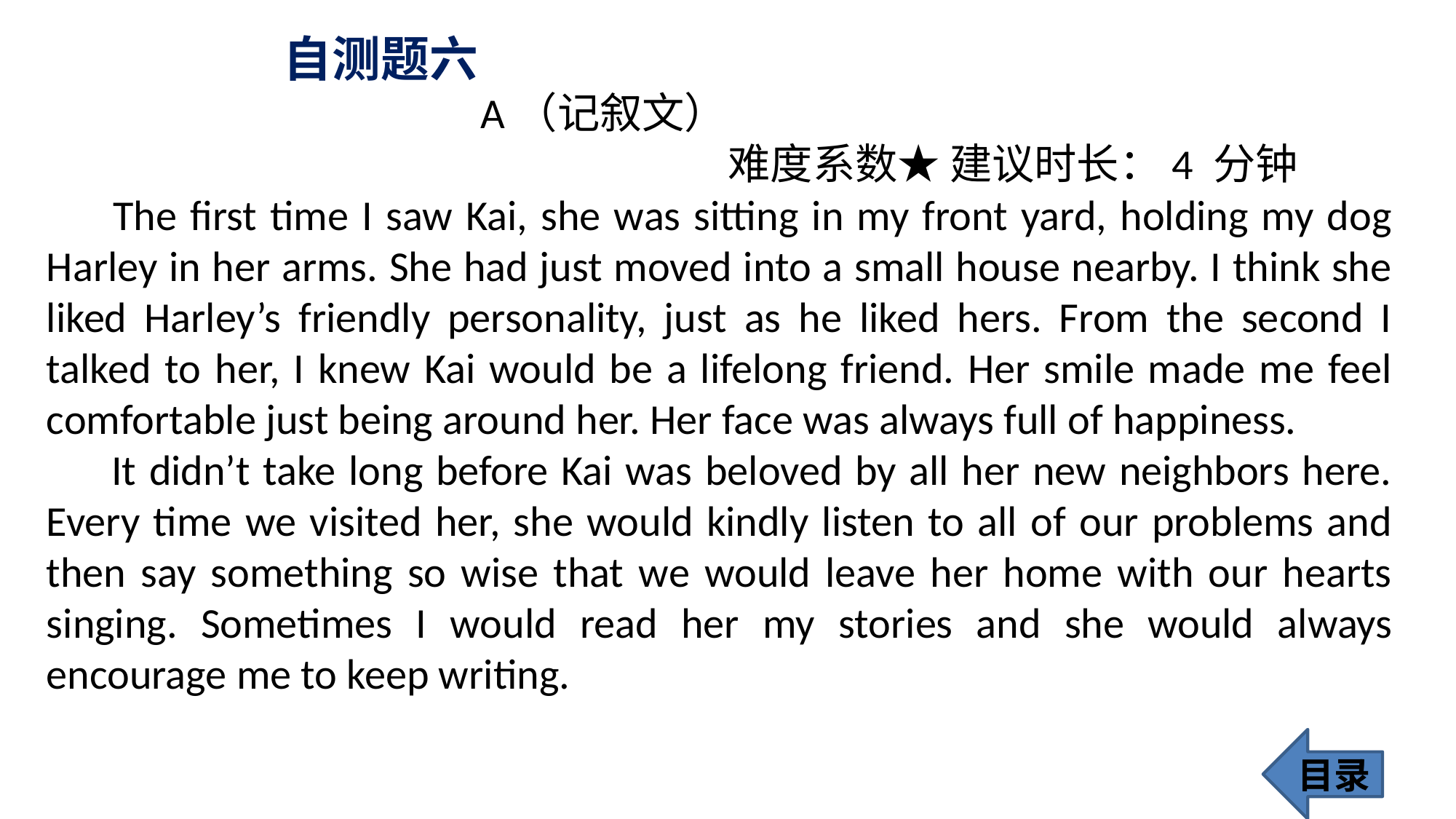

自测题六
                                             A（记叙文）
                                                                       难度系数★ 建议时长：4 分钟
     The first time I saw Kai, she was sitting in my front yard, holding my dog Harley in her arms. She had just moved into a small house nearby. I think she liked Harley’s friendly personality, just as he liked hers. From the second I talked to her, I knew Kai would be a lifelong friend. Her smile made me feel comfortable just being around her. Her face was always full of happiness.
     It didn’t take long before Kai was beloved by all her new neighbors here. Every time we visited her, she would kindly listen to all of our problems and then say something so wise that we would leave her home with our hearts singing. Sometimes I would read her my stories and she would always encourage me to keep writing.
目录
186